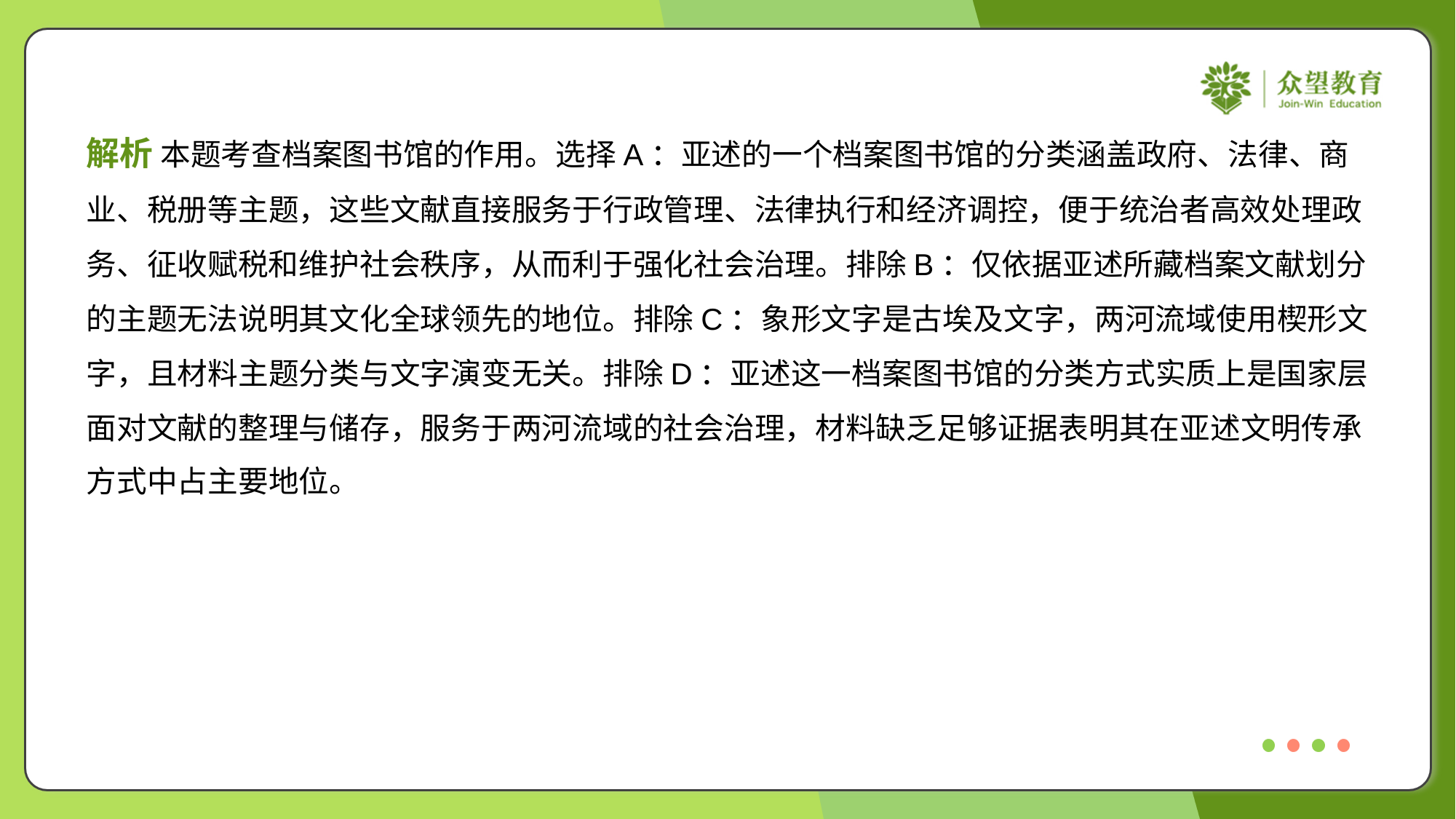

解析 本题考查档案图书馆的作用。选择A：亚述的一个档案图书馆的分类涵盖政府、法律、商
业、税册等主题，这些文献直接服务于行政管理、法律执行和经济调控，便于统治者高效处理政
务、征收赋税和维护社会秩序，从而利于强化社会治理。排除B：仅依据亚述所藏档案文献划分
的主题无法说明其文化全球领先的地位。排除C：象形文字是古埃及文字，两河流域使用楔形文
字，且材料主题分类与文字演变无关。排除D：亚述这一档案图书馆的分类方式实质上是国家层
面对文献的整理与储存，服务于两河流域的社会治理，材料缺乏足够证据表明其在亚述文明传承
方式中占主要地位。